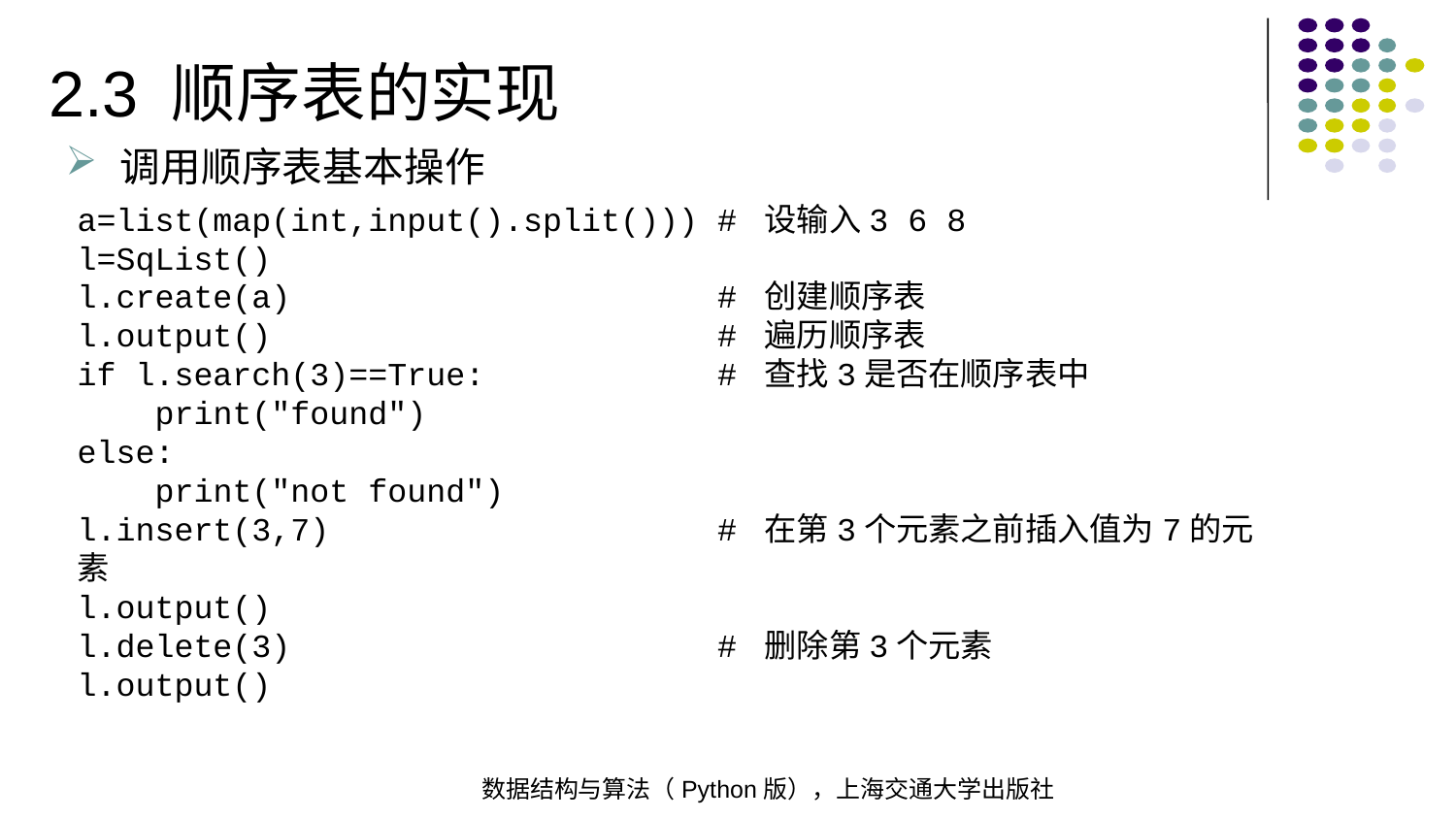

2.3 顺序表的实现
调用顺序表基本操作
a=list(map(int,input().split())) # 设输入3 6 8
l=SqList()
l.create(a)                      # 创建顺序表
l.output()                       # 遍历顺序表
if l.search(3)==True:            # 查找3是否在顺序表中
    print("found")
else:
    print("not found")
l.insert(3,7)                    # 在第3个元素之前插入值为7的元素
l.output()
l.delete(3)                      # 删除第3个元素
l.output()